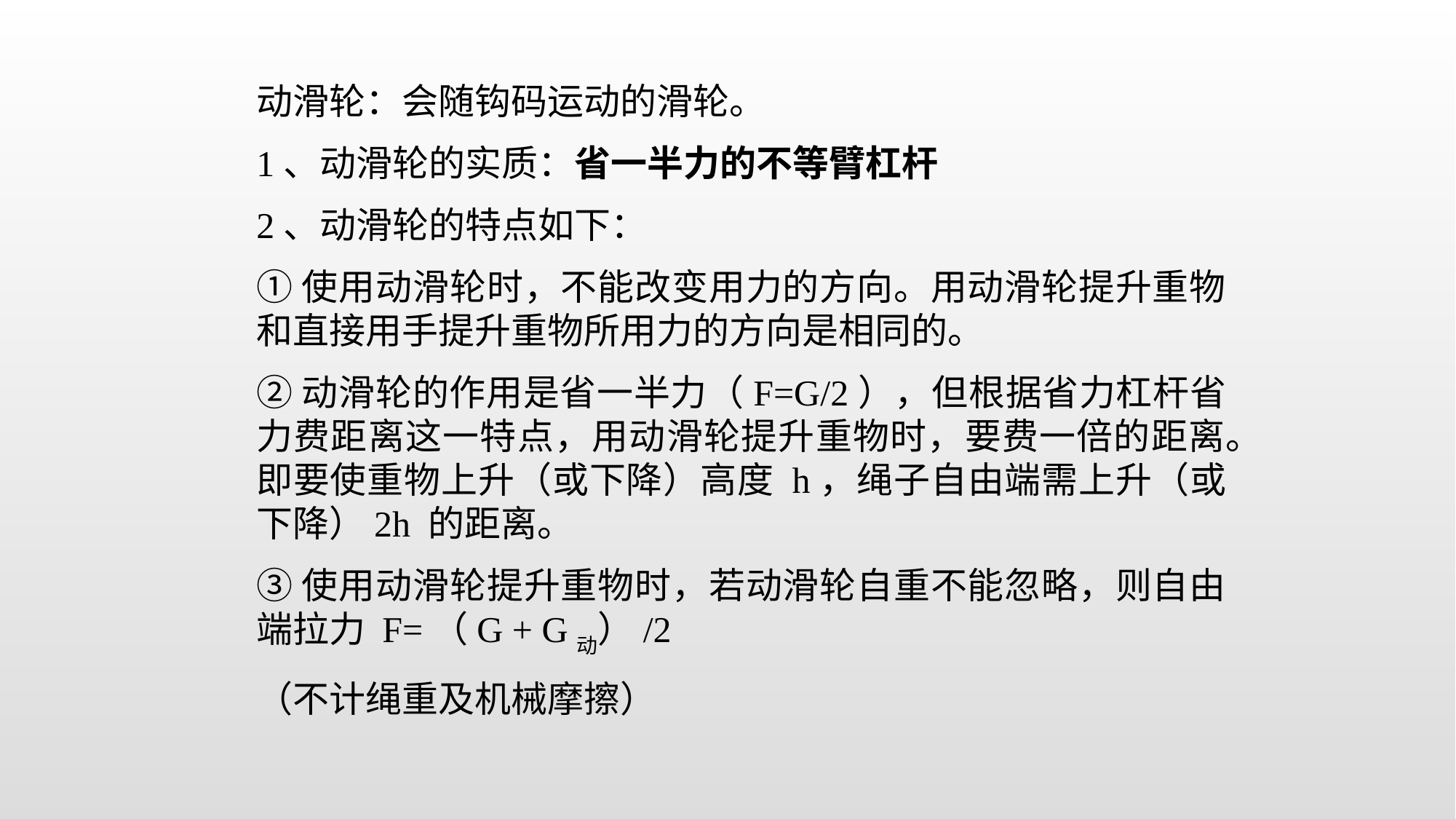

动滑轮：会随钩码运动的滑轮。
1、动滑轮的实质：省一半力的不等臂杠杆
2、动滑轮的特点如下：
①使用动滑轮时，不能改变用力的方向。用动滑轮提升重物和直接用手提升重物所用力的方向是相同的。
②动滑轮的作用是省一半力（F=G/2），但根据省力杠杆省力费距离这一特点，用动滑轮提升重物时，要费一倍的距离。即要使重物上升（或下降）高度 h，绳子自由端需上升（或下降）2h 的距离。
③使用动滑轮提升重物时，若动滑轮自重不能忽略，则自由端拉力 F=（G + G动）/2
（不计绳重及机械摩擦）